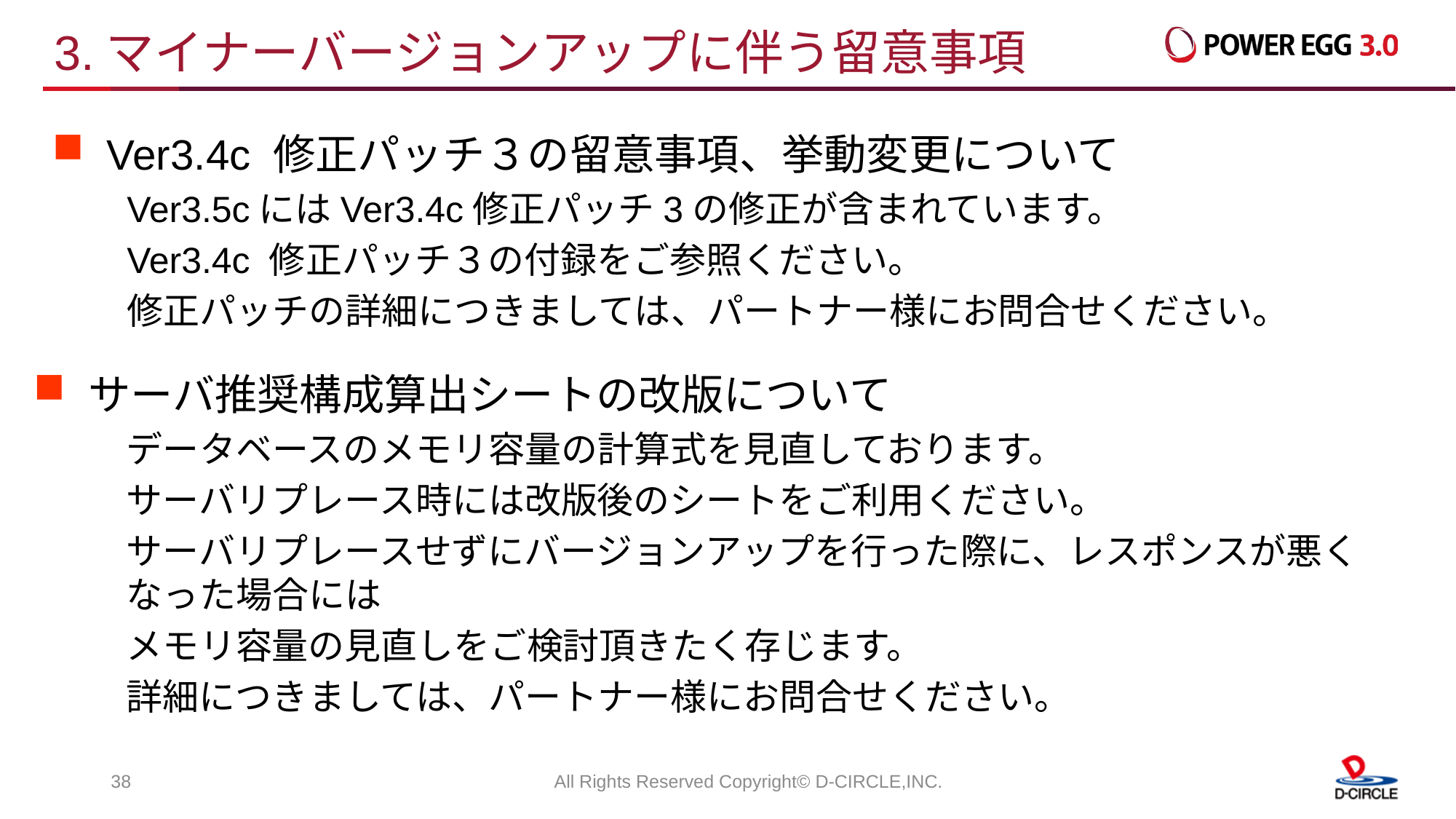

# 3.マイナーバージョンアップに伴う留意事項
Ver3.4c 修正パッチ３の留意事項、挙動変更について
Ver3.5cにはVer3.4c修正パッチ3の修正が含まれています。
Ver3.4c 修正パッチ３の付録をご参照ください。
修正パッチの詳細につきましては、パートナー様にお問合せください。
サーバ推奨構成算出シートの改版について
データベースのメモリ容量の計算式を見直しております。
サーバリプレース時には改版後のシートをご利用ください。
サーバリプレースせずにバージョンアップを行った際に、レスポンスが悪くなった場合には
メモリ容量の見直しをご検討頂きたく存じます。
詳細につきましては、パートナー様にお問合せください。
38
All Rights Reserved Copyright© D-CIRCLE,INC.